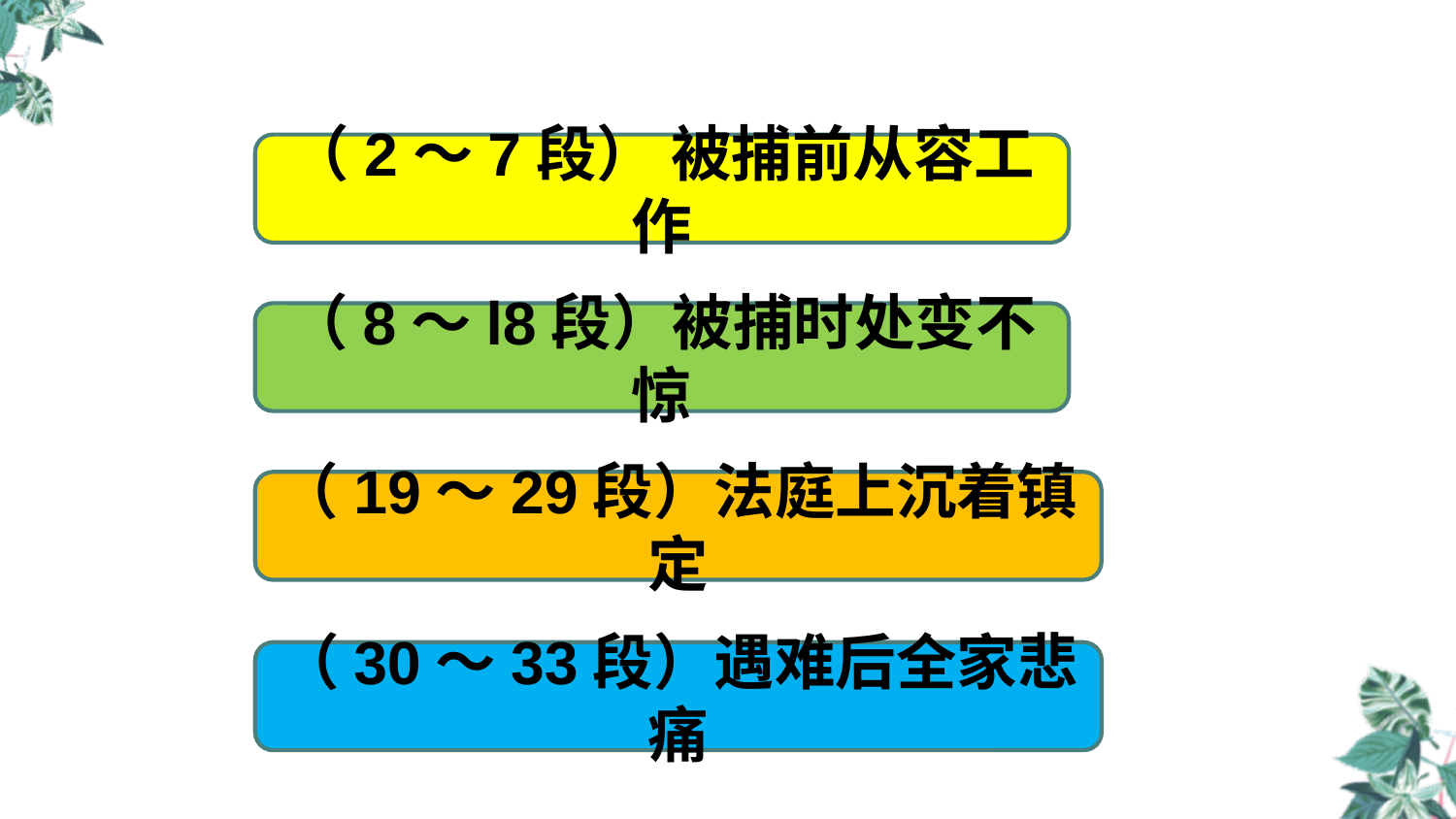

（2～7段） 被捕前从容工作
（8～l8段）被捕时处变不惊
（19～29段）法庭上沉着镇定
（30～33段）遇难后全家悲痛